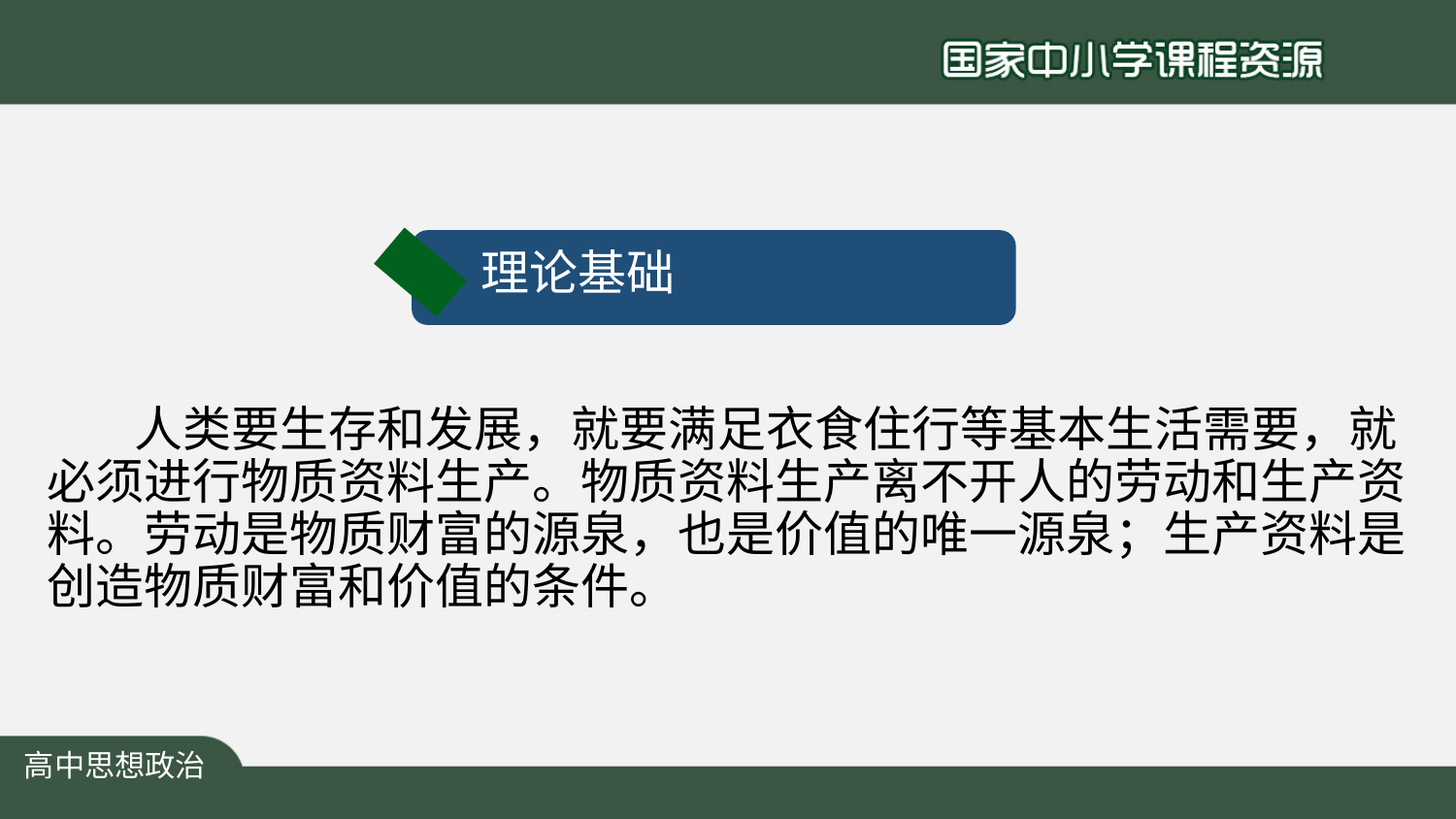

理论基础

# 人类要生存和发展，就要满足衣食住行等基本生活需要，就必须进行物质资料生产。物质资料生产离不开人的劳动和生产资料。劳动是物质财富的源泉，也是价值的唯一源泉；生产资料是创造物质财富和价值的条件。